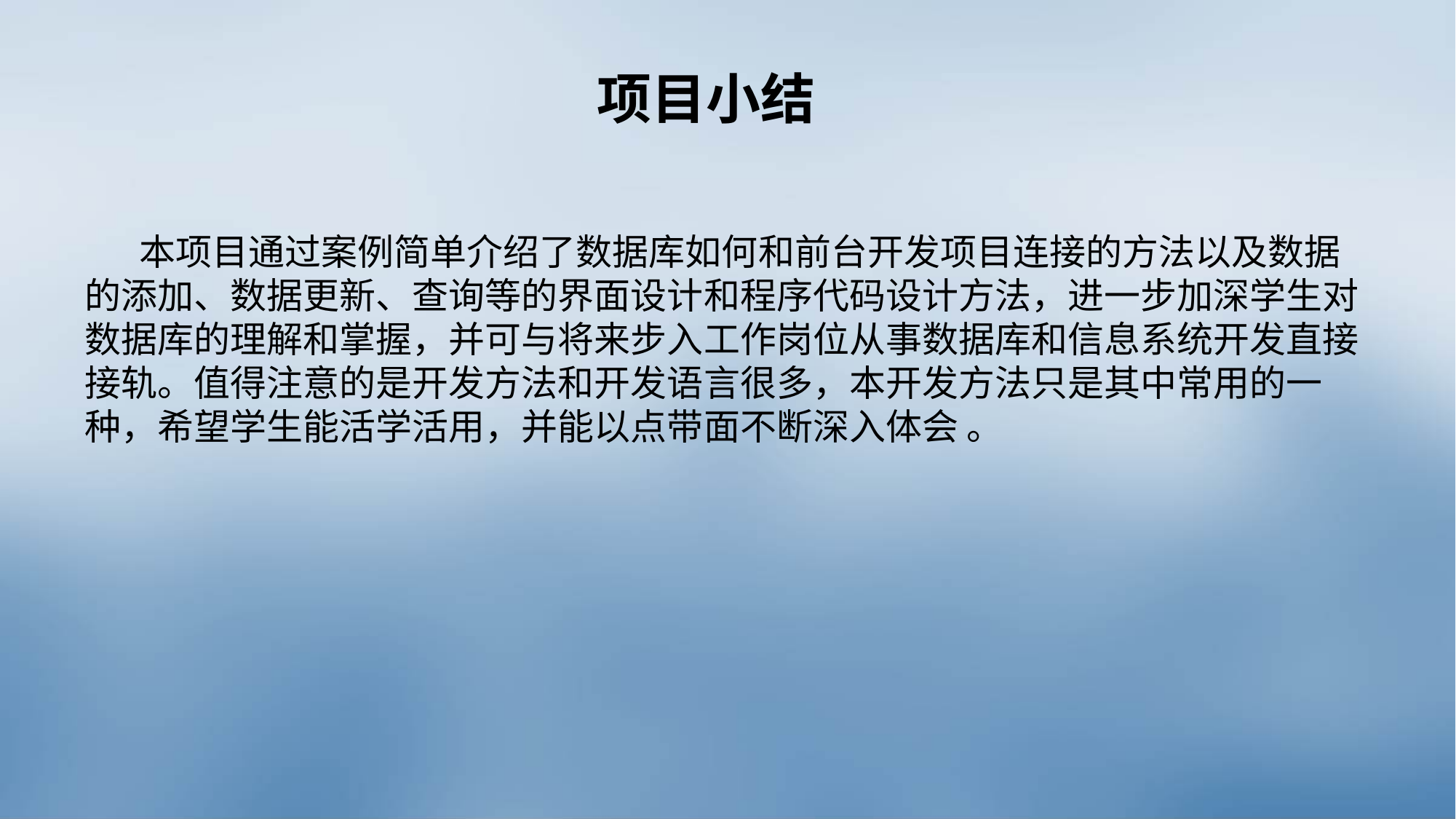

项目小结
本项目通过案例简单介绍了数据库如何和前台开发项目连接的方法以及数据的添加、数据更新、查询等的界面设计和程序代码设计方法，进一步加深学生对数据库的理解和掌握，并可与将来步入工作岗位从事数据库和信息系统开发直接接轨。值得注意的是开发方法和开发语言很多，本开发方法只是其中常用的一种，希望学生能活学活用，并能以点带面不断深入体会 。